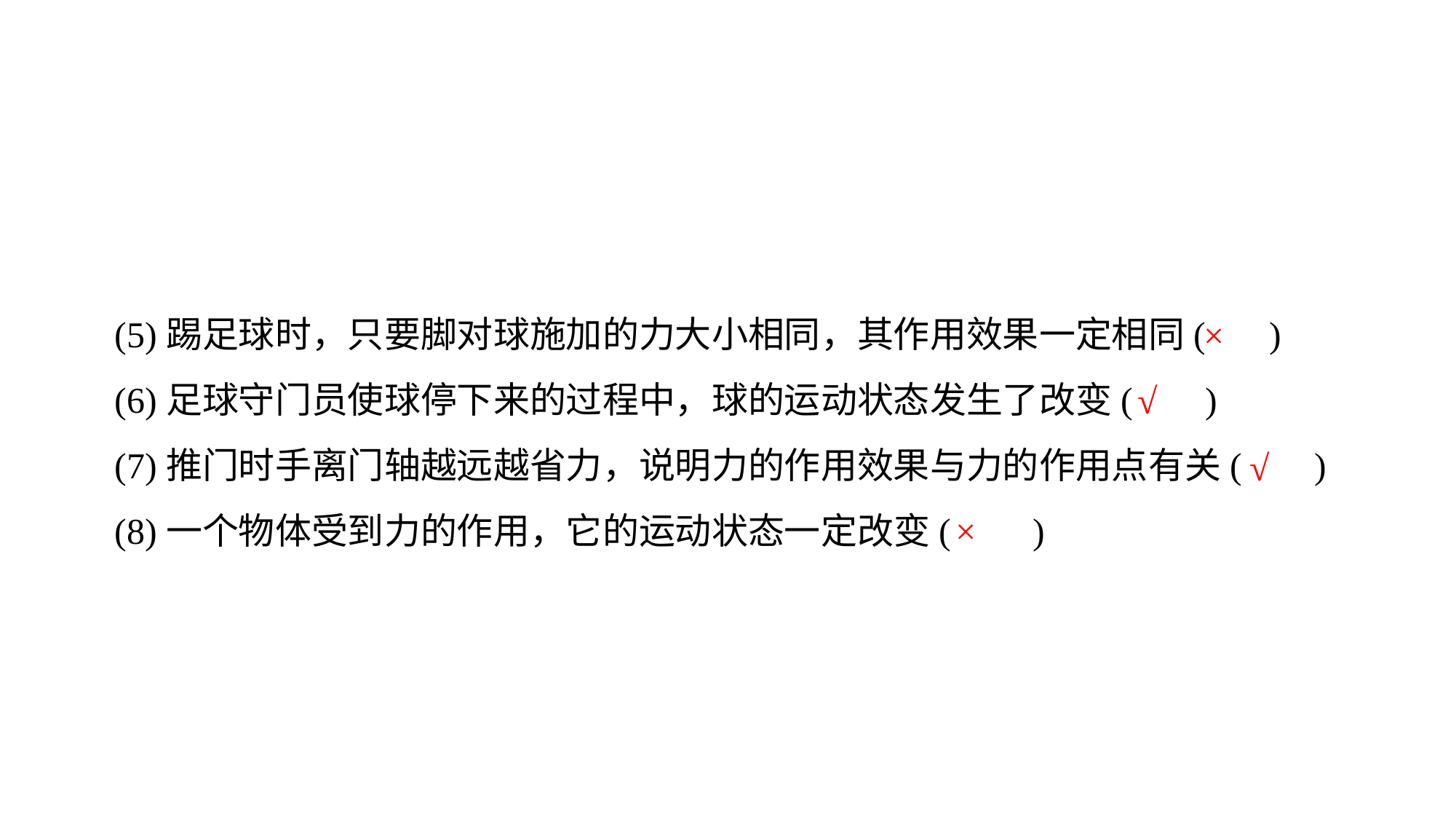

(5)踢足球时，只要脚对球施加的力大小相同，其作用效果一定相同(       )
(6)足球守门员使球停下来的过程中，球的运动状态发生了改变(        )
(7)推门时手离门轴越远越省力，说明力的作用效果与力的作用点有关(        )
(8)一个物体受到力的作用，它的运动状态一定改变(         )

×
√
√
×